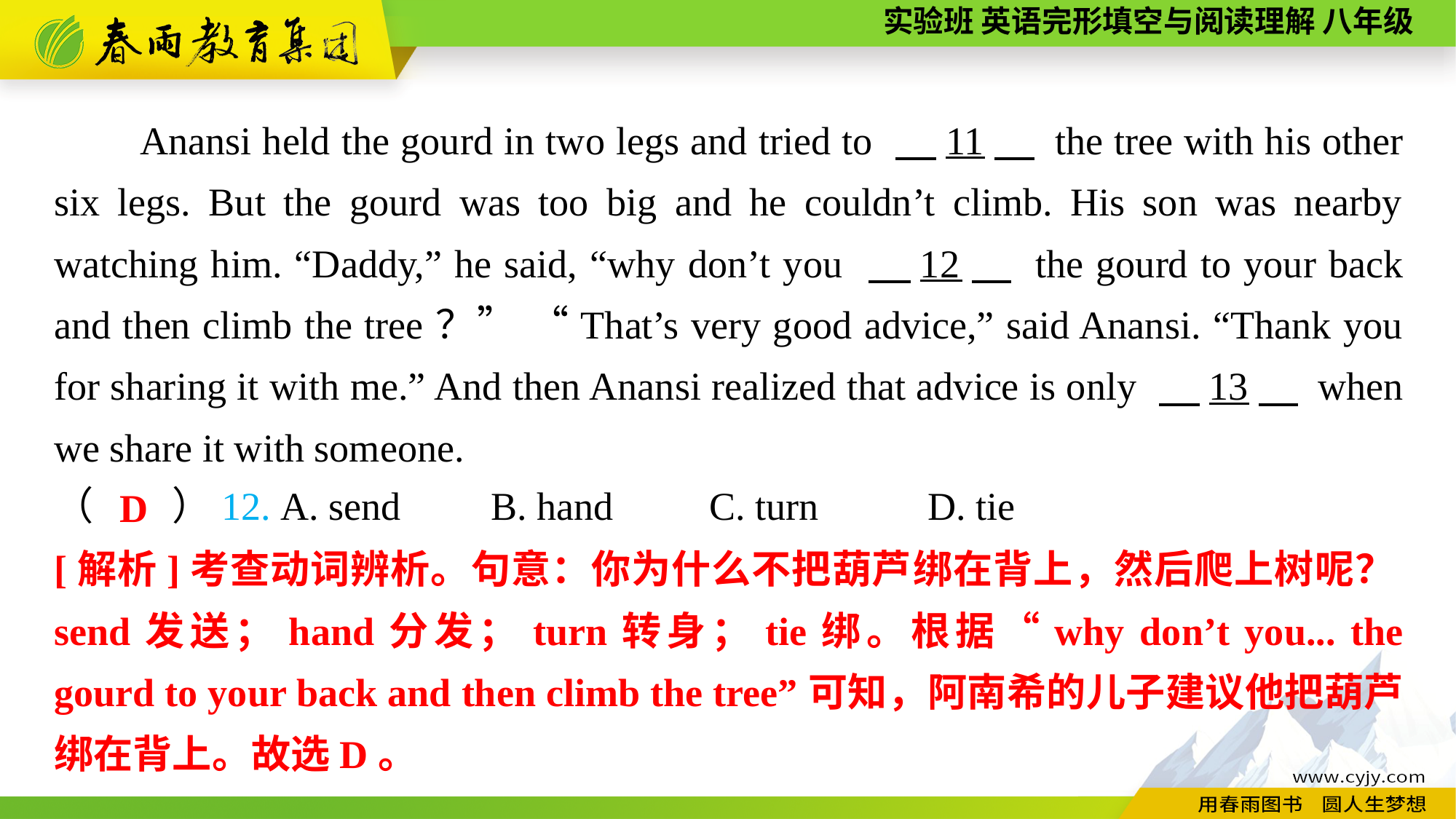

Anansi held the gourd in two legs and tried to 　11　 the tree with his other six legs. But the gourd was too big and he couldn’t climb. His son was nearby watching him. “Daddy,” he said, “why don’t you 　12　 the gourd to your back and then climb the tree？” “That’s very good advice,” said Anansi. “Thank you for sharing it with me.” And then Anansi realized that advice is only 　13　 when we share it with someone.
（　　）12. A. send	B. hand	C. turn	D. tie
D
[解析]考查动词辨析。句意：你为什么不把葫芦绑在背上，然后爬上树呢？send发送；hand分发；turn转身；tie绑。根据“why don’t you... the gourd to your back and then climb the tree”可知，阿南希的儿子建议他把葫芦绑在背上。故选D。